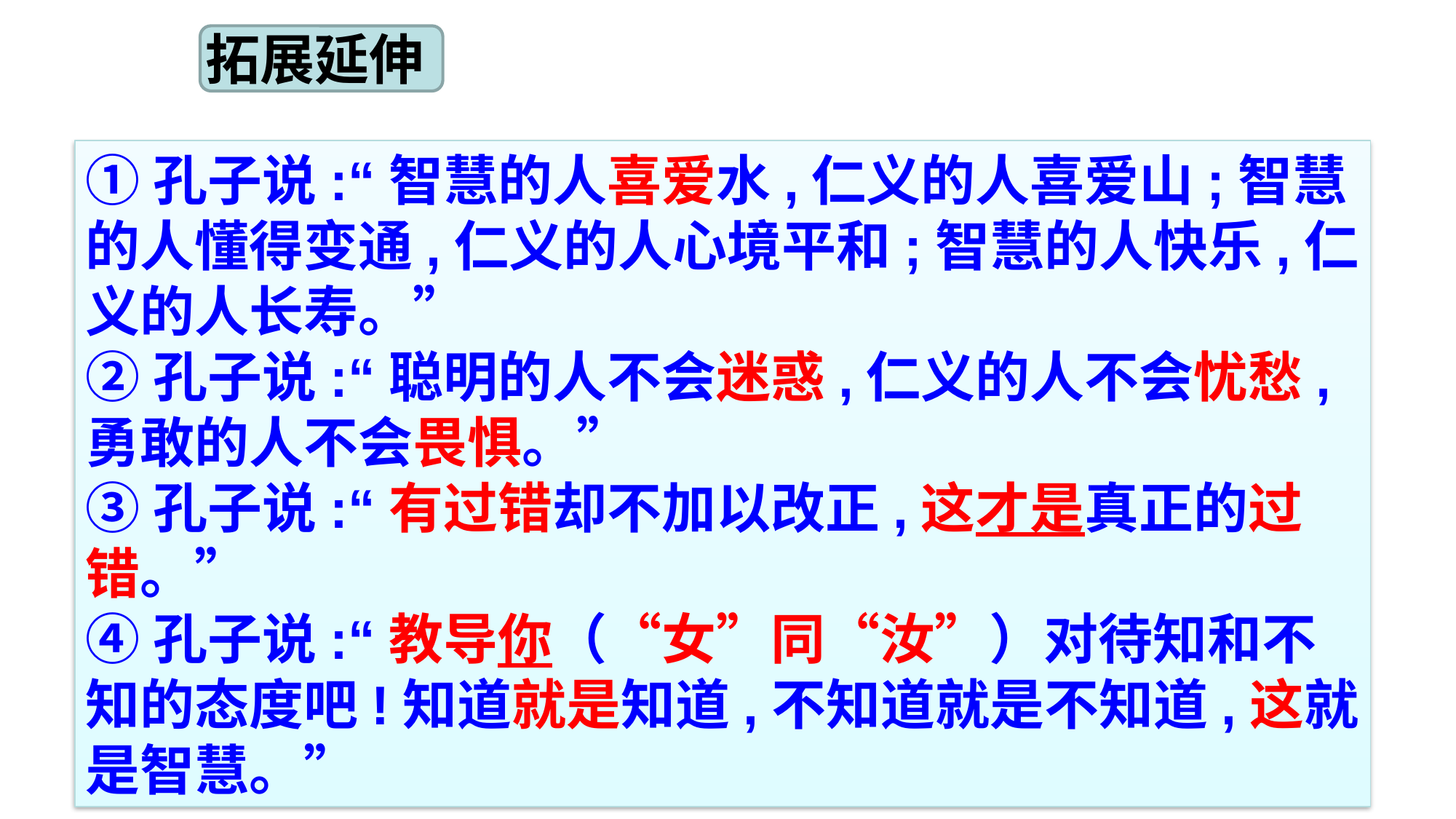

拓展延伸

①孔子说:“智慧的人喜爱水,仁义的人喜爱山;智慧的人懂得变通,仁义的人心境平和;智慧的人快乐,仁义的人长寿。”
②孔子说:“聪明的人不会迷惑,仁义的人不会忧愁,勇敢的人不会畏惧。”
③孔子说:“有过错却不加以改正,这才是真正的过错。”
④孔子说:“教导你（“女”同“汝”）对待知和不知的态度吧!知道就是知道,不知道就是不知道,这就是智慧。”